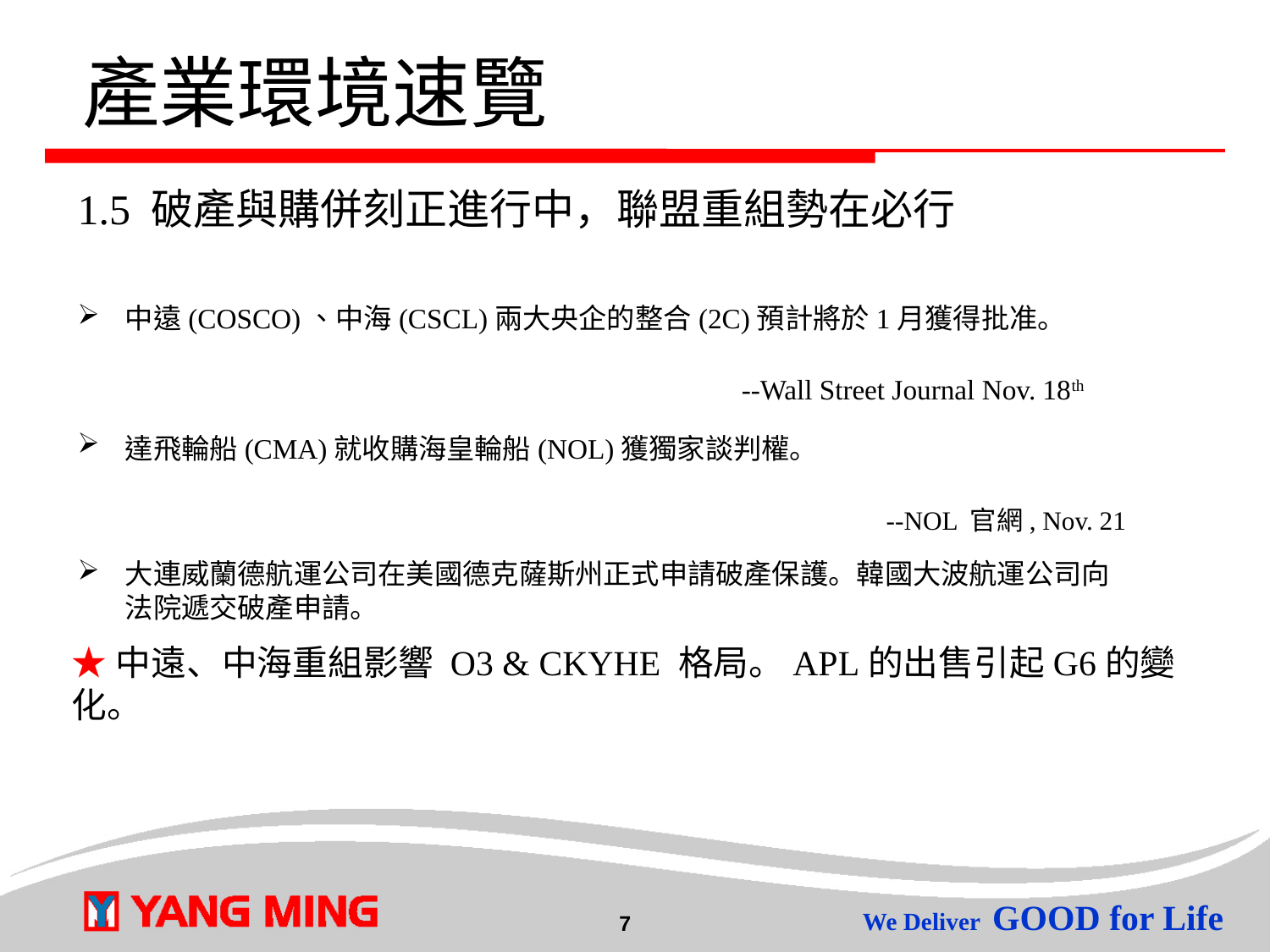

# 產業環境速覽
1.5 破產與購併刻正進行中，聯盟重組勢在必行

中遠(COSCO)、中海(CSCL)兩大央企的整合(2C)預計將於1月獲得批准。
                                            --Wall Street Journal Nov. 18th

達飛輪船(CMA)就收購海皇輪船(NOL)獲獨家談判權。
--NOL 官網, Nov. 21

大連威蘭德航運公司在美國德克薩斯州正式申請破產保護。韓國大波航運公司向法院遞交破產申請。

★中遠、中海重組影響 O3 & CKYHE 格局。APL的出售引起G6的變化。